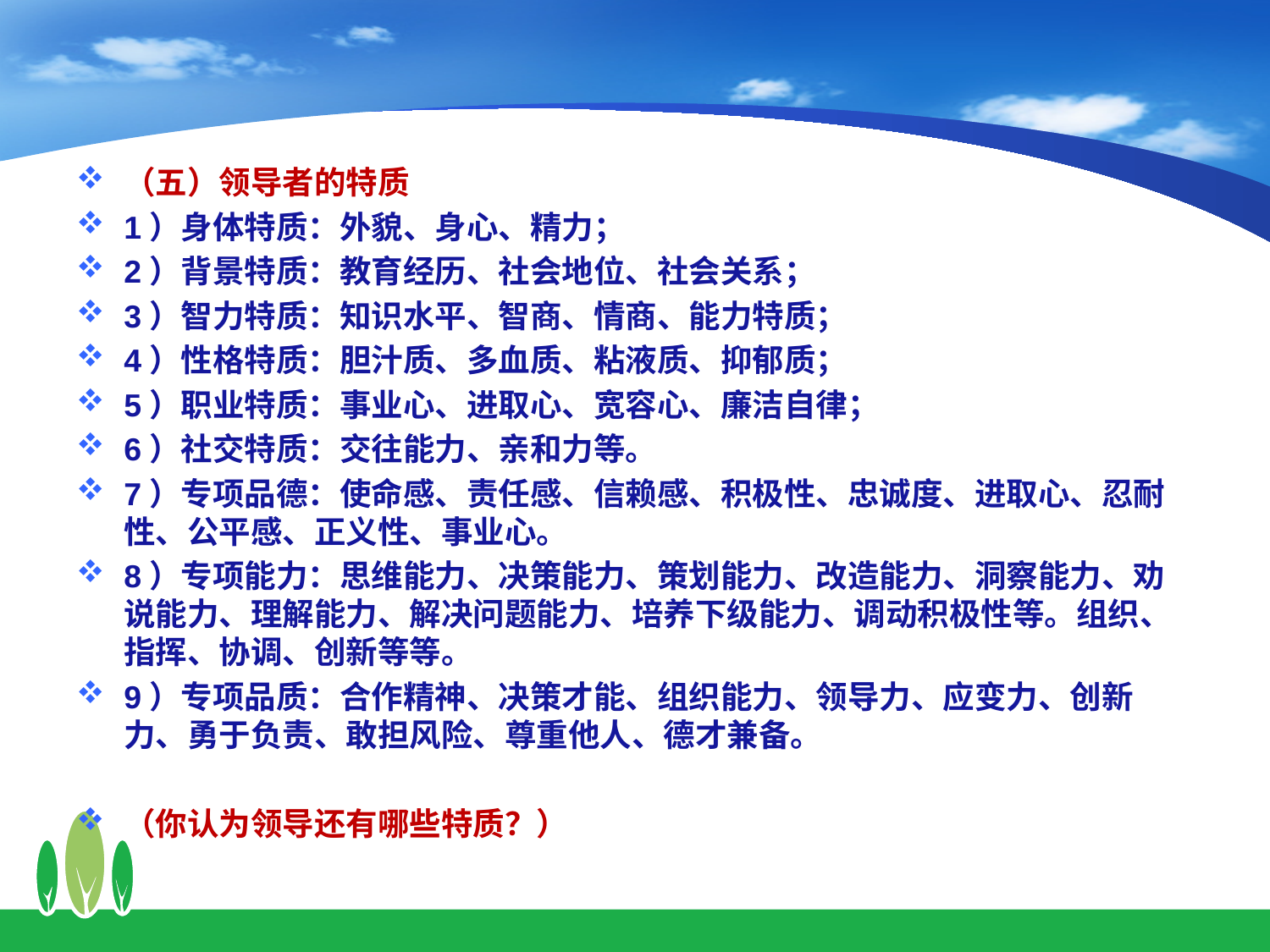

（五）领导者的特质
1）身体特质：外貌、身心、精力；
2）背景特质：教育经历、社会地位、社会关系；
3）智力特质：知识水平、智商、情商、能力特质；
4）性格特质：胆汁质、多血质、粘液质、抑郁质；
5）职业特质：事业心、进取心、宽容心、廉洁自律；
6）社交特质：交往能力、亲和力等。
7）专项品德：使命感、责任感、信赖感、积极性、忠诚度、进取心、忍耐性、公平感、正义性、事业心。
8）专项能力：思维能力、决策能力、策划能力、改造能力、洞察能力、劝说能力、理解能力、解决问题能力、培养下级能力、调动积极性等。组织、指挥、协调、创新等等。
9）专项品质：合作精神、决策才能、组织能力、领导力、应变力、创新力、勇于负责、敢担风险、尊重他人、德才兼备。

（你认为领导还有哪些特质？）
50